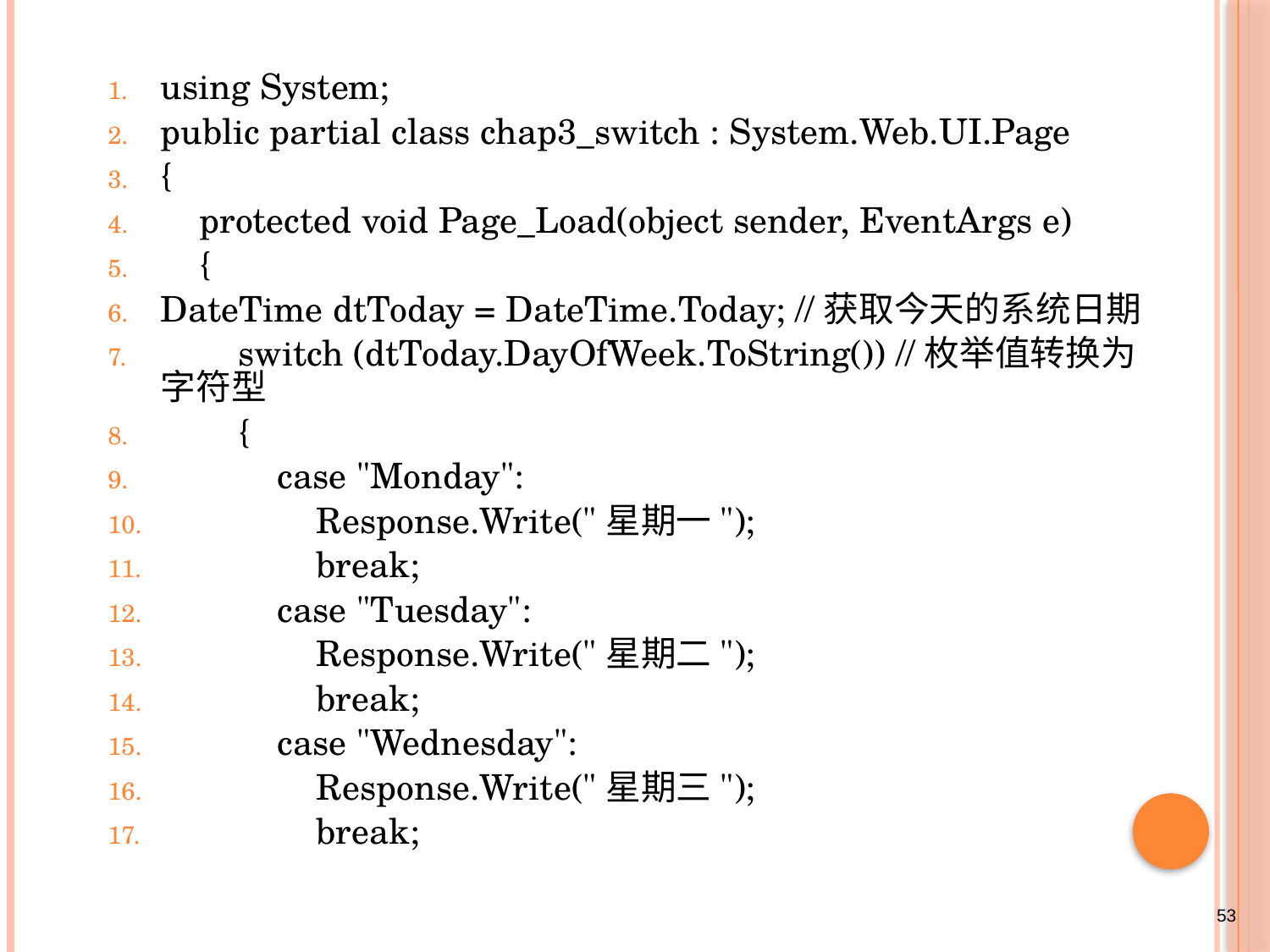

#
using System;
public partial class chap3_switch : System.Web.UI.Page
{
    protected void Page_Load(object sender, EventArgs e)
    {
DateTime dtToday = DateTime.Today; //获取今天的系统日期
        switch (dtToday.DayOfWeek.ToString()) //枚举值转换为字符型
        {
            case "Monday":
                Response.Write("星期一");
                break;
            case "Tuesday":
                Response.Write("星期二");
                break;
            case "Wednesday":
                Response.Write("星期三");
                break;
53